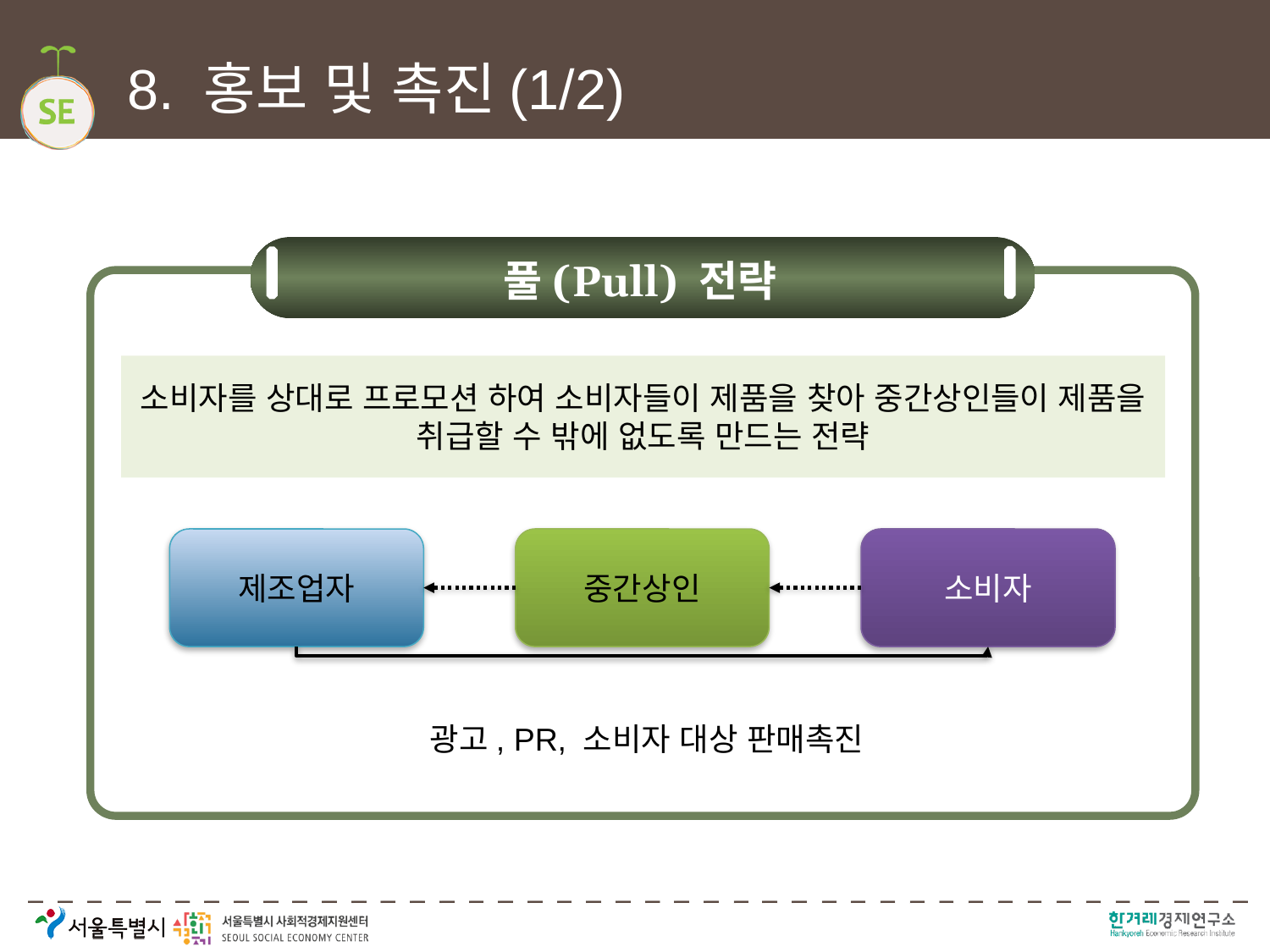

# 8. 홍보 및 촉진(1/2)

풀(Pull) 전략

소비자를 상대로 프로모션 하여 소비자들이 제품을 찾아 중간상인들이 제품을 취급할 수 밖에 없도록 만드는 전략
제조업자
중간상인
소비자
광고, PR, 소비자 대상 판매촉진